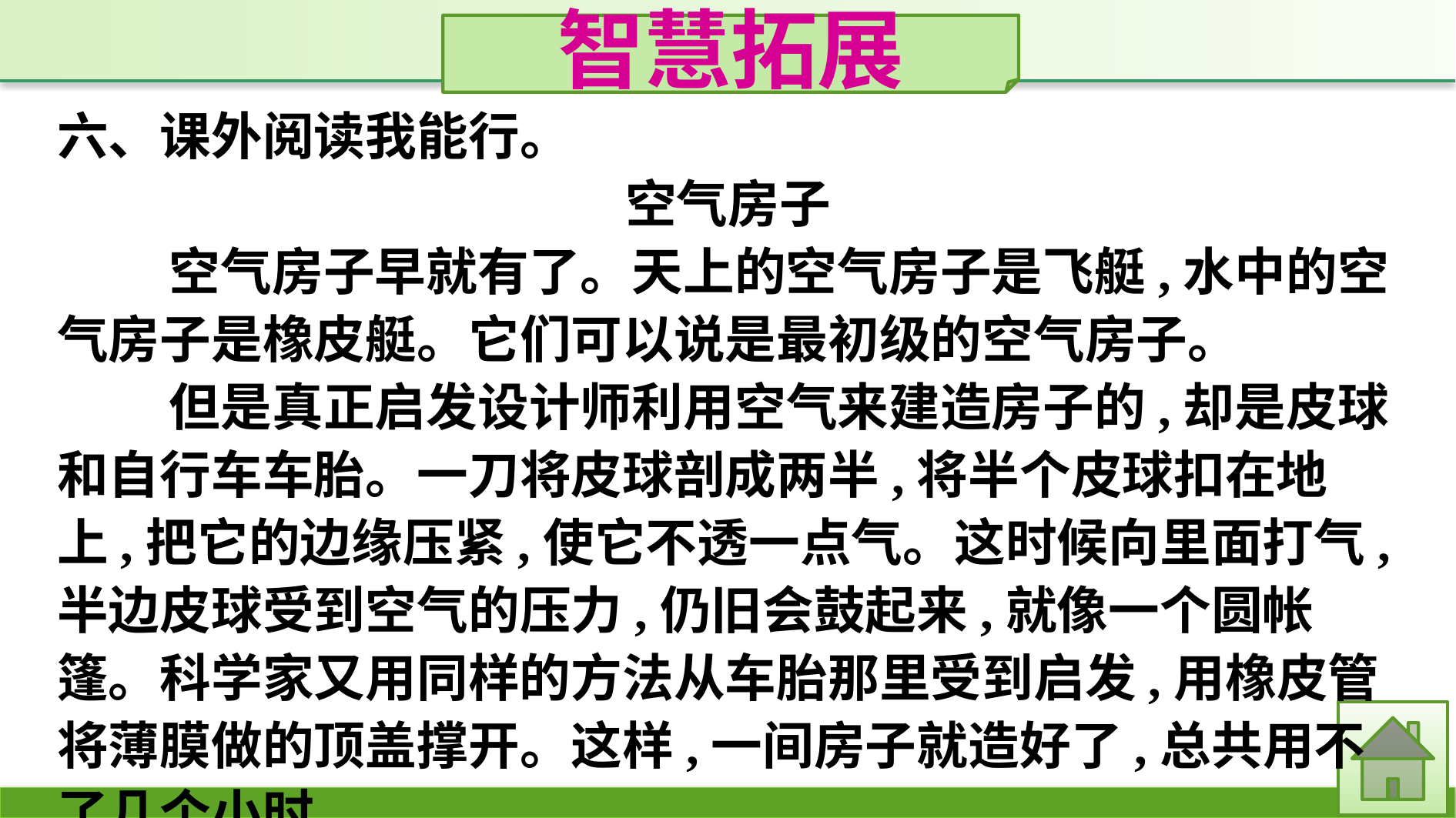

智慧拓展
六、课外阅读我能行。
空气房子
空气房子早就有了。天上的空气房子是飞艇,水中的空气房子是橡皮艇。它们可以说是最初级的空气房子。
但是真正启发设计师利用空气来建造房子的,却是皮球和自行车车胎。一刀将皮球剖成两半,将半个皮球扣在地上,把它的边缘压紧,使它不透一点气。这时候向里面打气,半边皮球受到空气的压力,仍旧会鼓起来,就像一个圆帐篷。科学家又用同样的方法从车胎那里受到启发,用橡皮管将薄膜做的顶盖撑开。这样,一间房子就造好了,总共用不了几个小时。